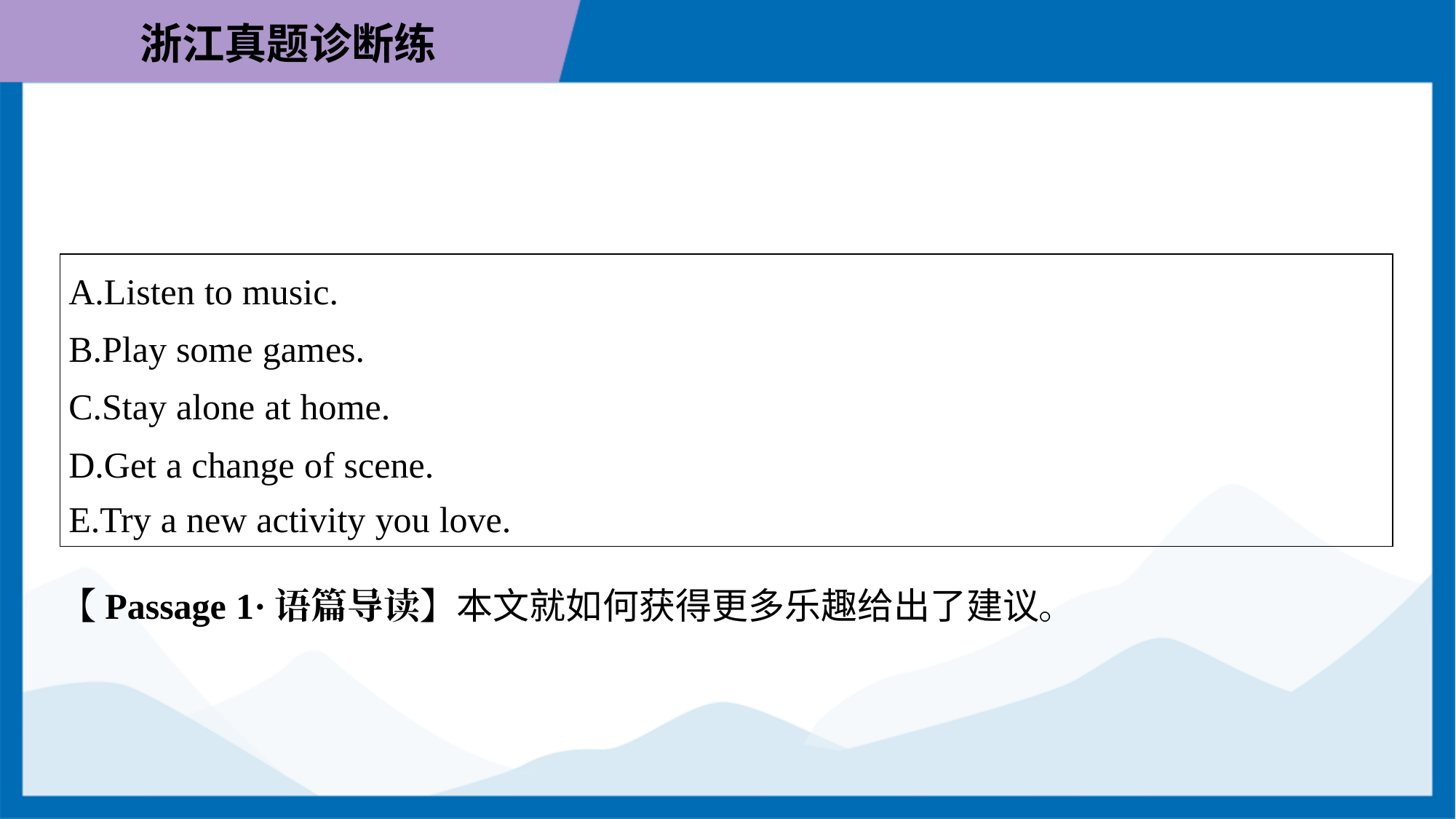

| A.Listen to music. B.Play some games. C.Stay alone at home. D.Get a change of scene. E.Try a new activity you love. |
| --- |
【Passage 1·语篇导读】本文就如何获得更多乐趣给出了建议。